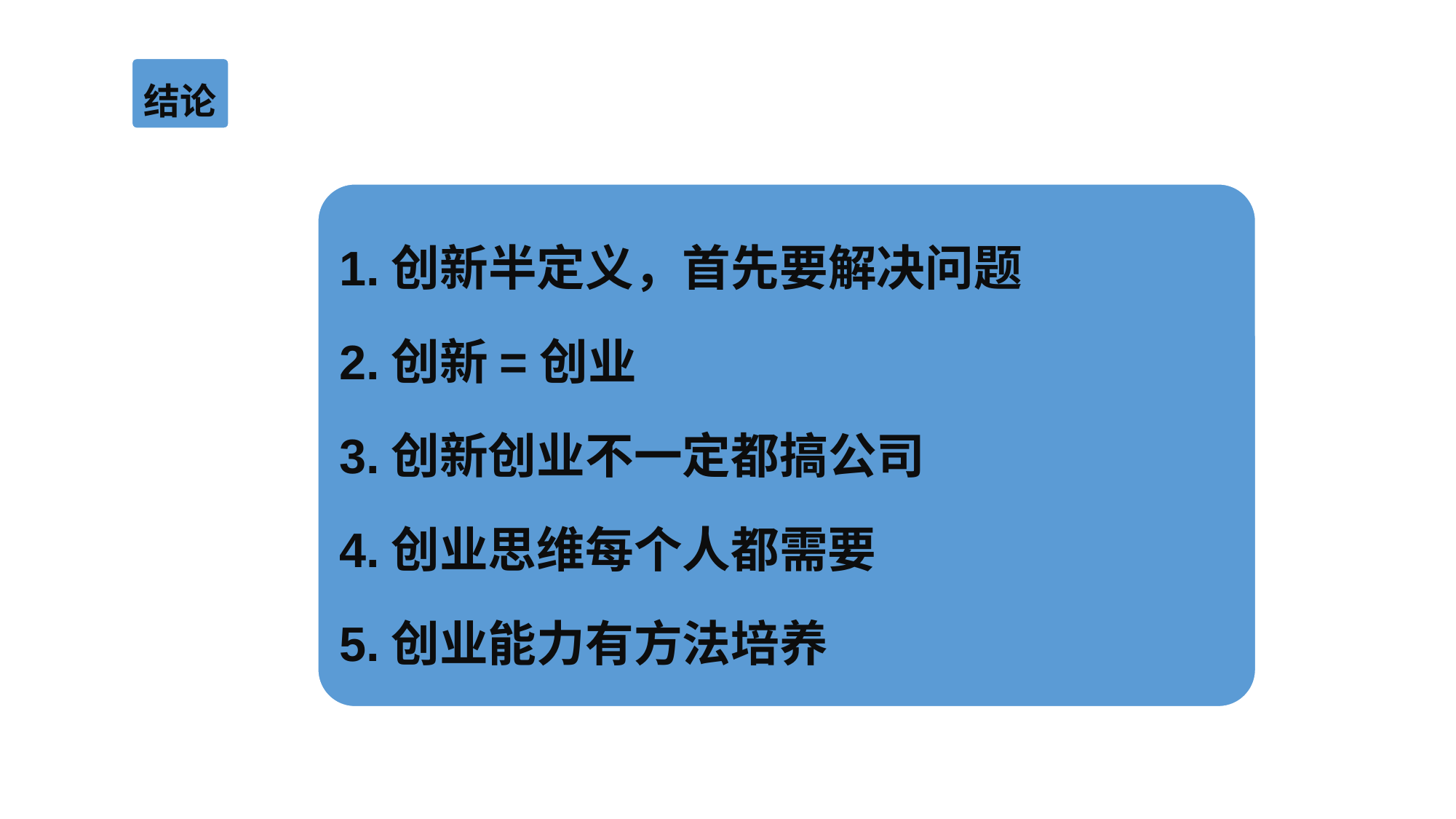

结论
1.创新半定义，首先要解决问题
2.创新=创业
3.创新创业不一定都搞公司
4.创业思维每个人都需要
5.创业能力有方法培养